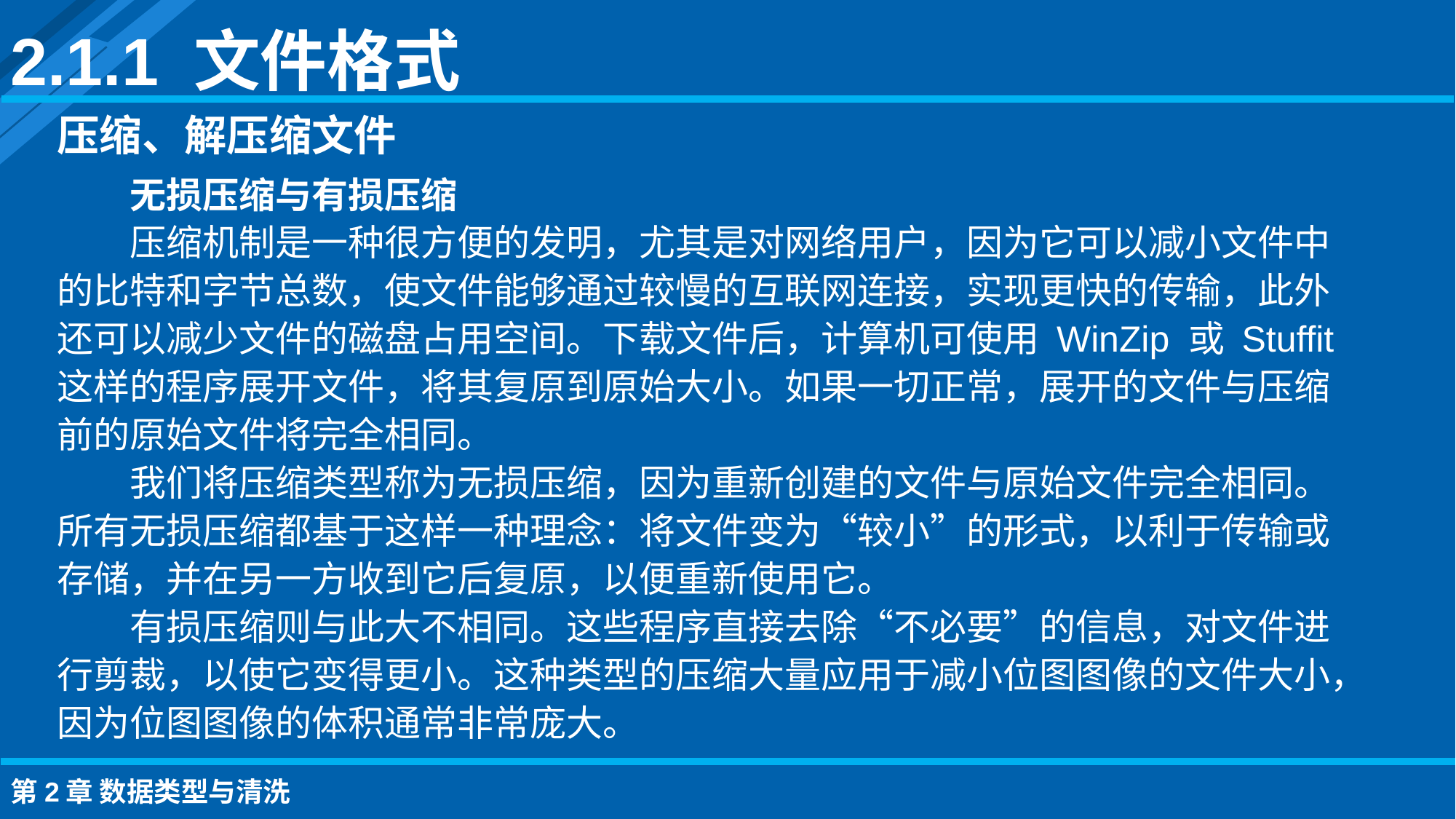

2.1.1 文件格式

压缩、解压缩文件
无损压缩与有损压缩
压缩机制是一种很方便的发明，尤其是对网络用户，因为它可以减小文件中的比特和字节总数，使文件能够通过较慢的互联网连接，实现更快的传输，此外还可以减少文件的磁盘占用空间。下载文件后，计算机可使用 WinZip 或 Stuffit 这样的程序展开文件，将其复原到原始大小。如果一切正常，展开的文件与压缩前的原始文件将完全相同。
我们将压缩类型称为无损压缩，因为重新创建的文件与原始文件完全相同。所有无损压缩都基于这样一种理念：将文件变为“较小”的形式，以利于传输或存储，并在另一方收到它后复原，以便重新使用它。
有损压缩则与此大不相同。这些程序直接去除“不必要”的信息，对文件进行剪裁，以使它变得更小。这种类型的压缩大量应用于减小位图图像的文件大小，因为位图图像的体积通常非常庞大。
第2章 数据类型与清洗